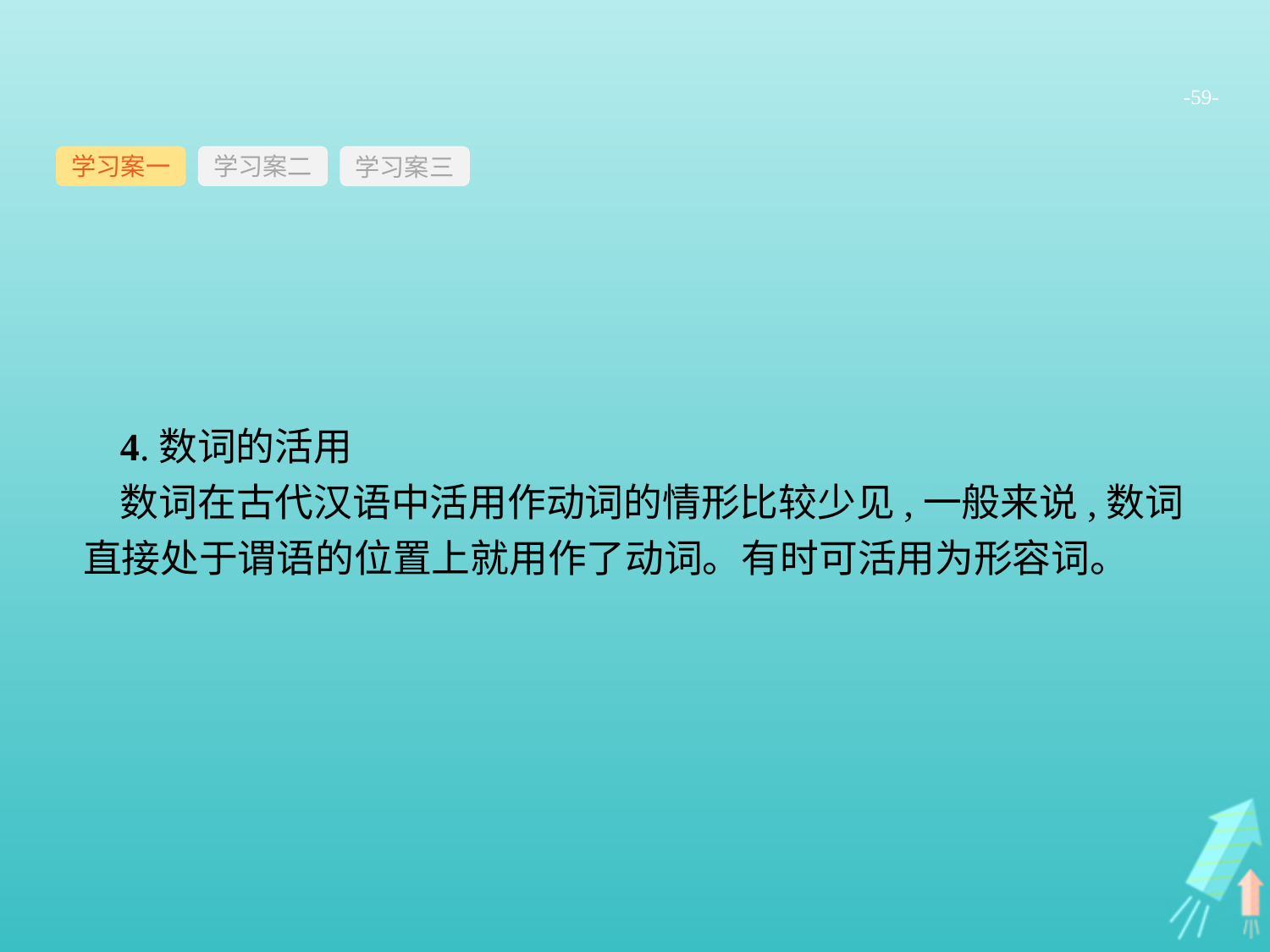

-59-
学习案一
学习案三
学习案二
4.数词的活用
数词在古代汉语中活用作动词的情形比较少见,一般来说,数词直接处于谓语的位置上就用作了动词。有时可活用为形容词。